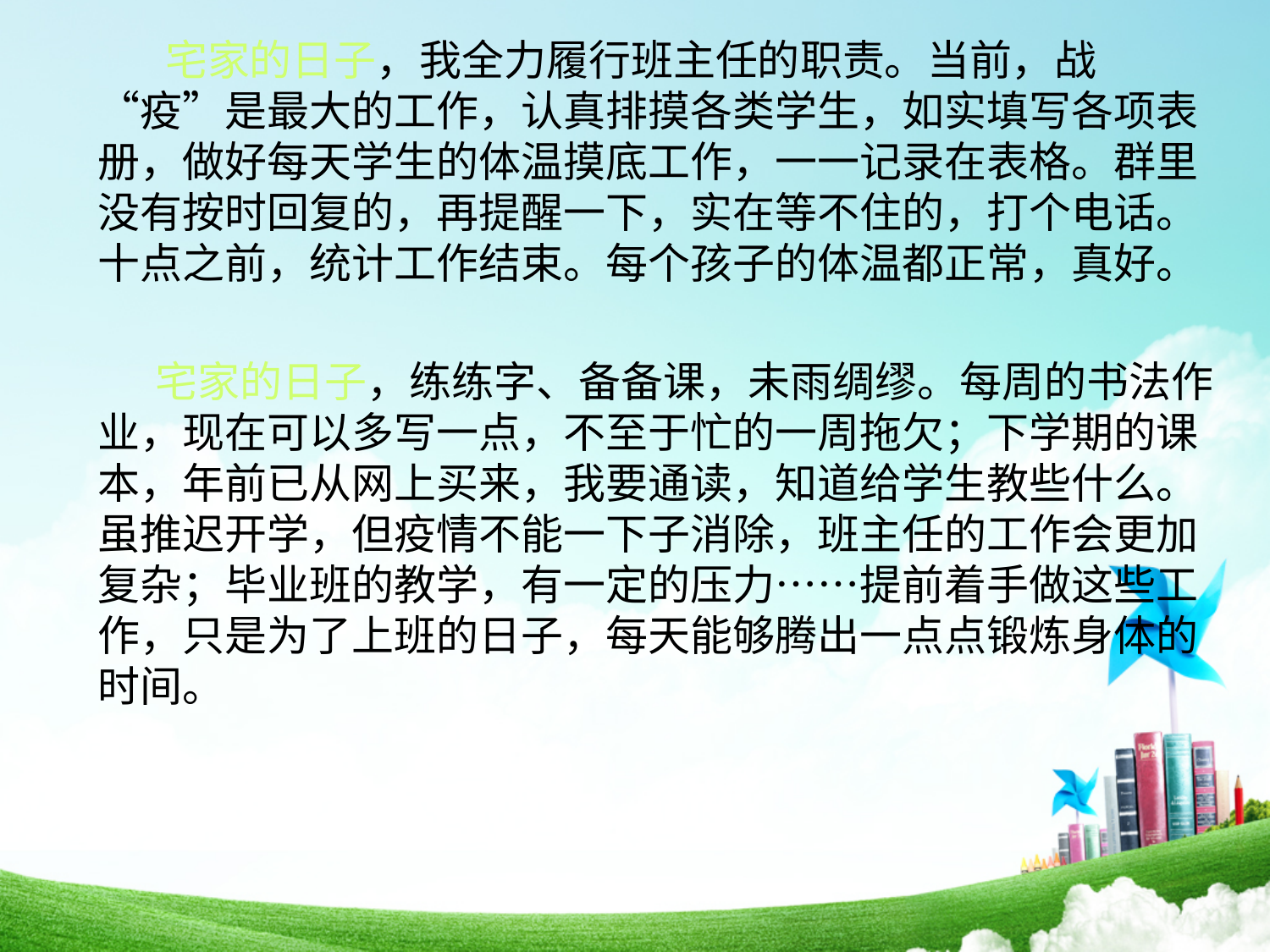

宅家的日子，我全力履行班主任的职责。当前，战“疫”是最大的工作，认真排摸各类学生，如实填写各项表册，做好每天学生的体温摸底工作，一一记录在表格。群里没有按时回复的，再提醒一下，实在等不住的，打个电话。十点之前，统计工作结束。每个孩子的体温都正常，真好。

     宅家的日子，练练字、备备课，未雨绸缪。每周的书法作业，现在可以多写一点，不至于忙的一周拖欠；下学期的课本，年前已从网上买来，我要通读，知道给学生教些什么。虽推迟开学，但疫情不能一下子消除，班主任的工作会更加复杂；毕业班的教学，有一定的压力……提前着手做这些工作，只是为了上班的日子，每天能够腾出一点点锻炼身体的时间。